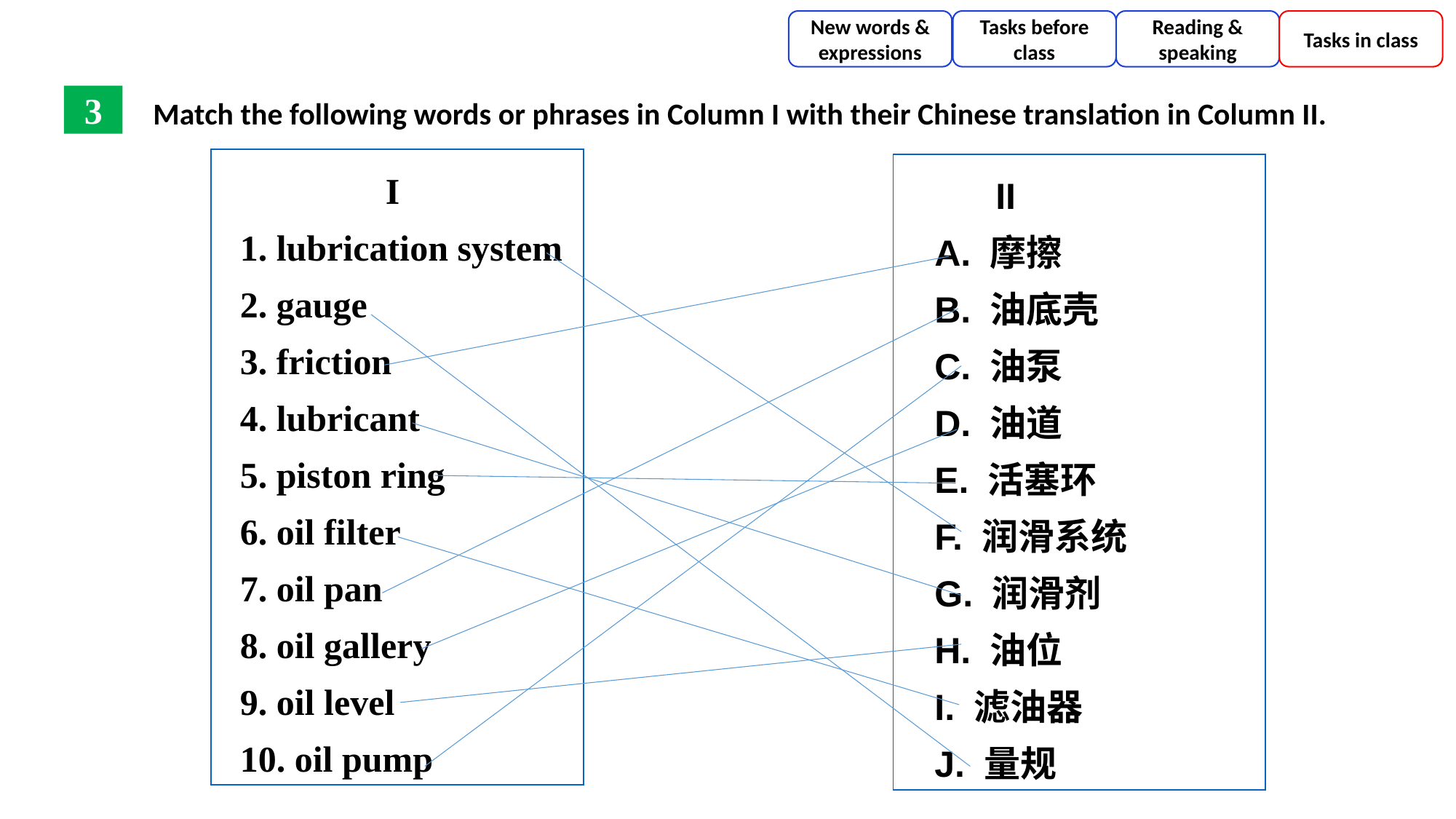

New words & expressions
Tasks before class
Reading & speaking
Tasks in class
Match the following words or phrases in Column I with their Chinese translation in Column II.
3
                  I
  1. lubrication system
  2. gauge
  3. friction
  4. lubricant
  5. piston ring
  6. oil filter
  7. oil pan
  8. oil gallery
  9. oil level
  10. oil pump
         II
   A. 摩擦
   B. 油底壳
   C. 油泵
   D. 油道
   E. 活塞环
   F. 润滑系统
   G. 润滑剂
   H. 油位
   I. 滤油器
   J. 量规